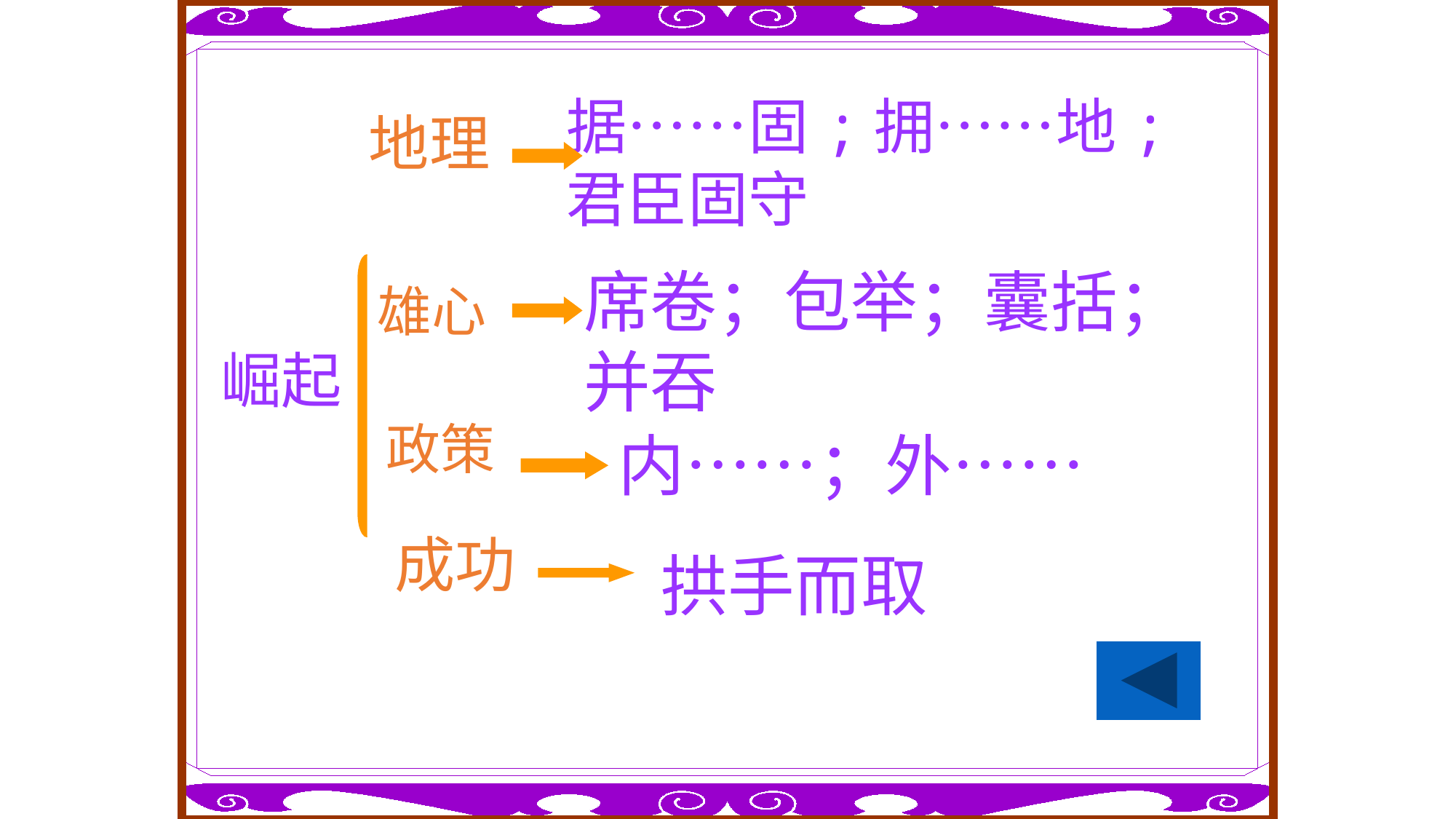

据……固;拥……地;君臣固守
地理

席卷；包举；囊括；并吞
雄心

 崛起
政策
内……；外……

成功
拱手而取